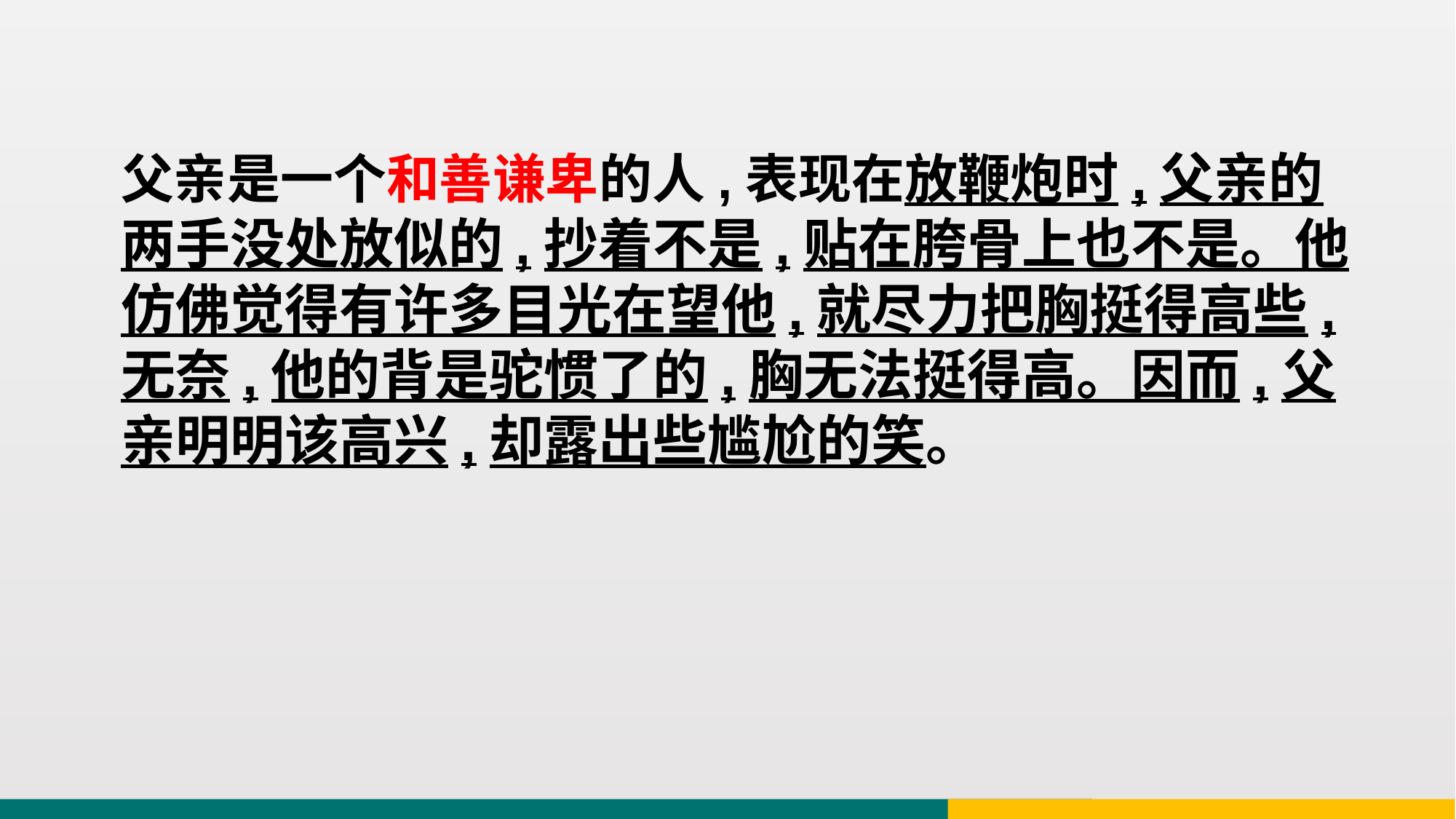

父亲是一个和善谦卑的人,表现在放鞭炮时,父亲的两手没处放似的,抄着不是,贴在胯骨上也不是。他仿佛觉得有许多目光在望他,就尽力把胸挺得高些,无奈,他的背是驼惯了的,胸无法挺得高。因而,父亲明明该高兴,却露出些尴尬的笑。